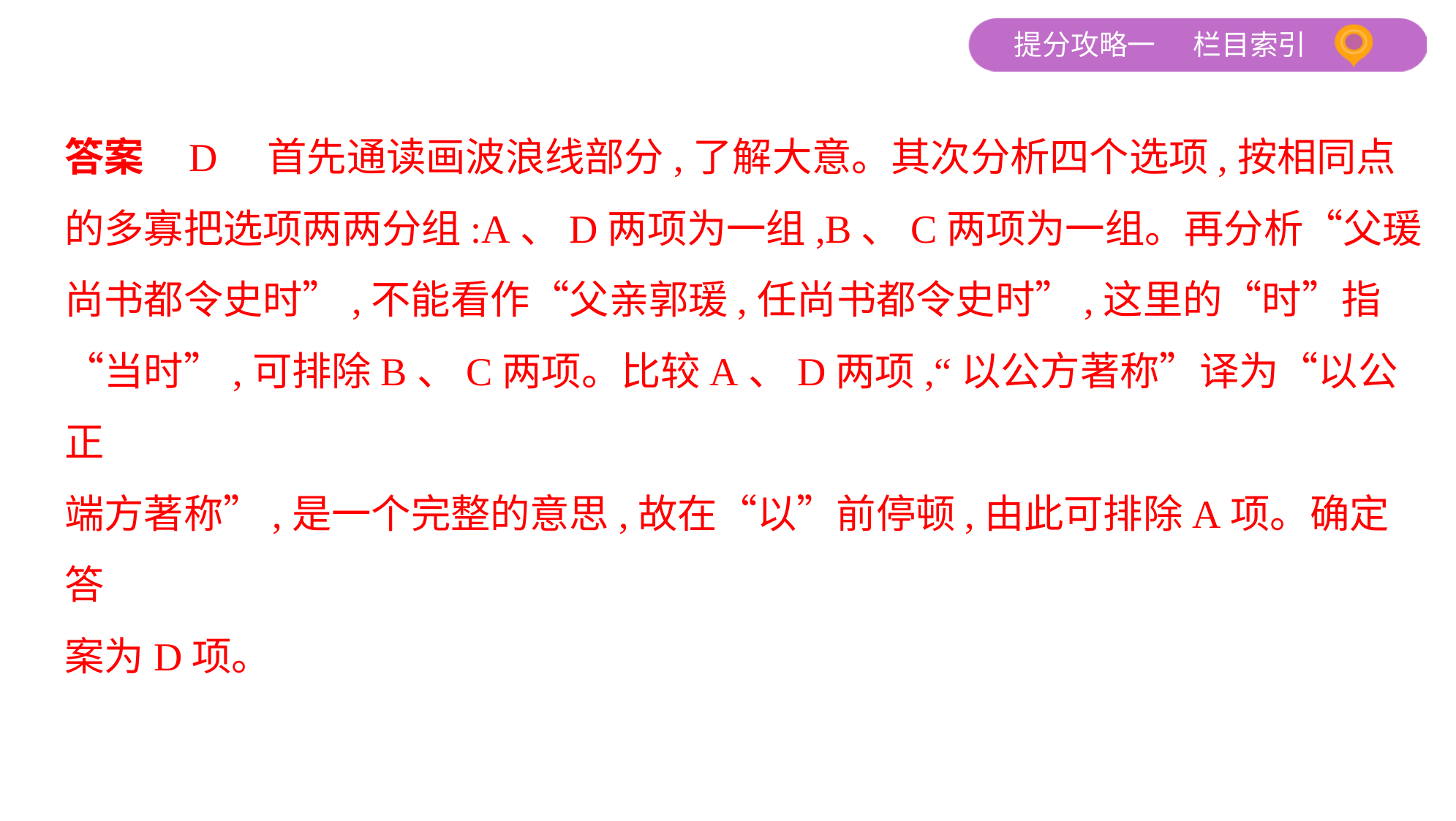

答案    D　首先通读画波浪线部分,了解大意。其次分析四个选项,按相同点
的多寡把选项两两分组:A、D两项为一组,B、C两项为一组。再分析“父瑗
尚书都令史时”,不能看作“父亲郭瑗,任尚书都令史时”,这里的“时”指
“当时”,可排除B、C两项。比较A、D两项,“以公方著称”译为“以公正
端方著称”,是一个完整的意思,故在“以”前停顿,由此可排除A项。确定答
案为D项。